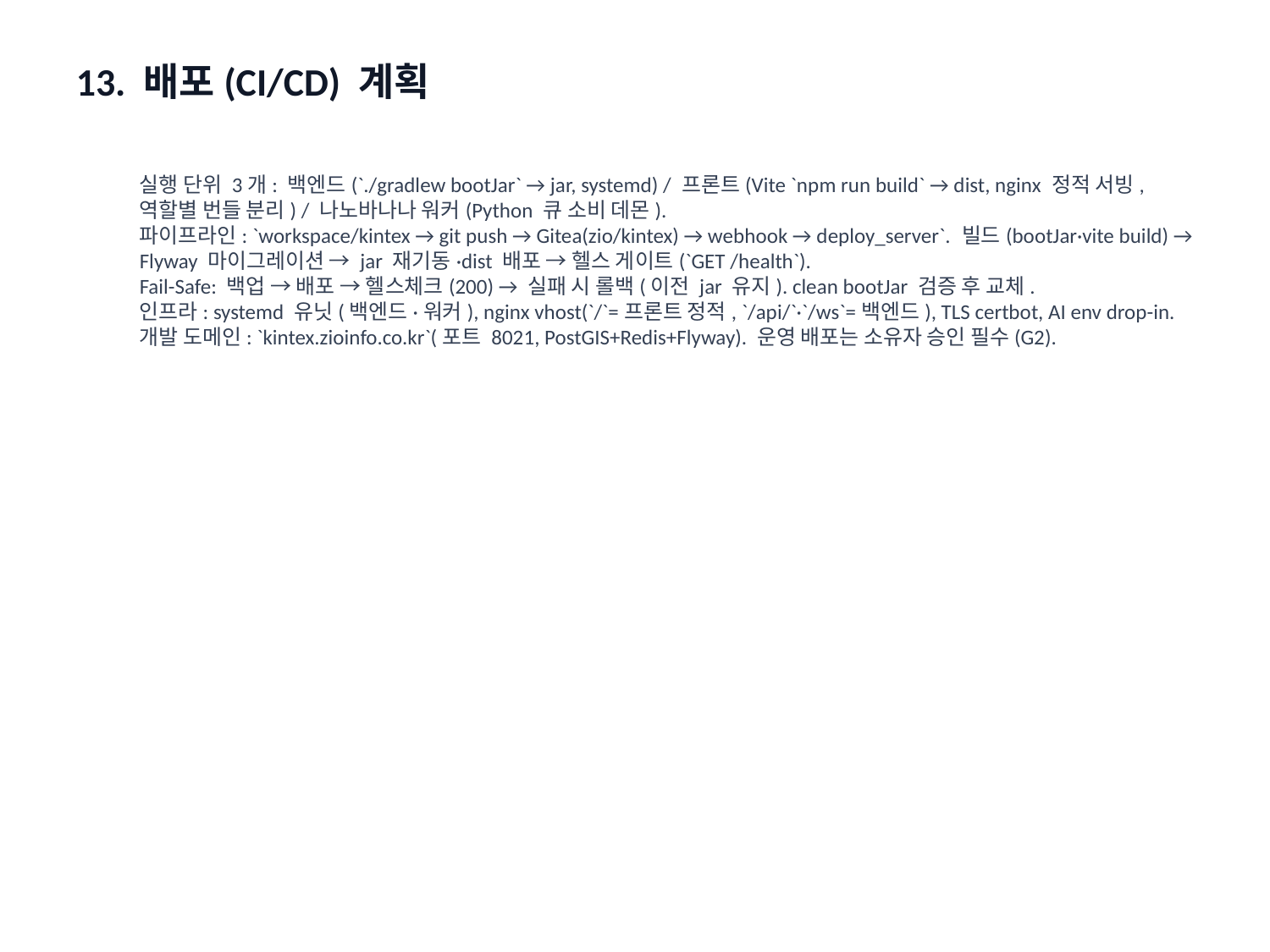

13. 배포(CI/CD) 계획
실행 단위 3개: 백엔드(`./gradlew bootJar` → jar, systemd) / 프론트(Vite `npm run build` → dist, nginx 정적 서빙, 역할별 번들 분리) / 나노바나나 워커(Python 큐 소비 데몬).
파이프라인: `workspace/kintex → git push → Gitea(zio/kintex) → webhook → deploy_server`. 빌드(bootJar·vite build) → Flyway 마이그레이션 → jar 재기동·dist 배포 → 헬스 게이트(`GET /health`).
Fail-Safe: 백업 → 배포 → 헬스체크(200) → 실패 시 롤백(이전 jar 유지). clean bootJar 검증 후 교체.
인프라: systemd 유닛(백엔드·워커), nginx vhost(`/`=프론트 정적, `/api/`·`/ws`=백엔드), TLS certbot, AI env drop-in.
개발 도메인: `kintex.zioinfo.co.kr`(포트 8021, PostGIS+Redis+Flyway). 운영 배포는 소유자 승인 필수(G2).